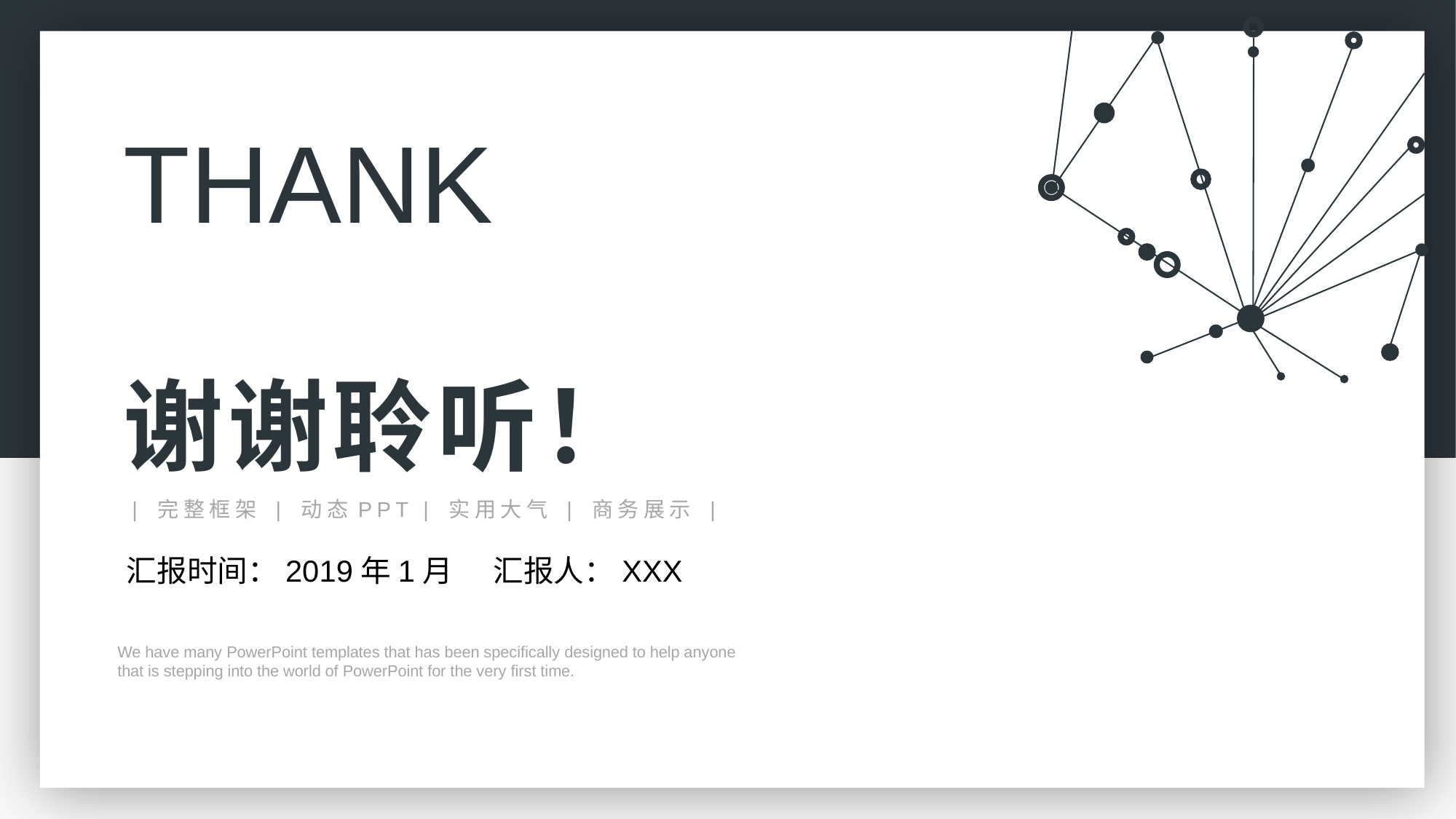

THANK

谢谢聆听！

| 完整框架 | 动态PPT | 实用大气 | 商务展示 |
汇报时间：2019年1月      汇报人：XXX
We have many PowerPoint templates that has been specifically designed to help anyone that is stepping into the world of PowerPoint for the very first time.